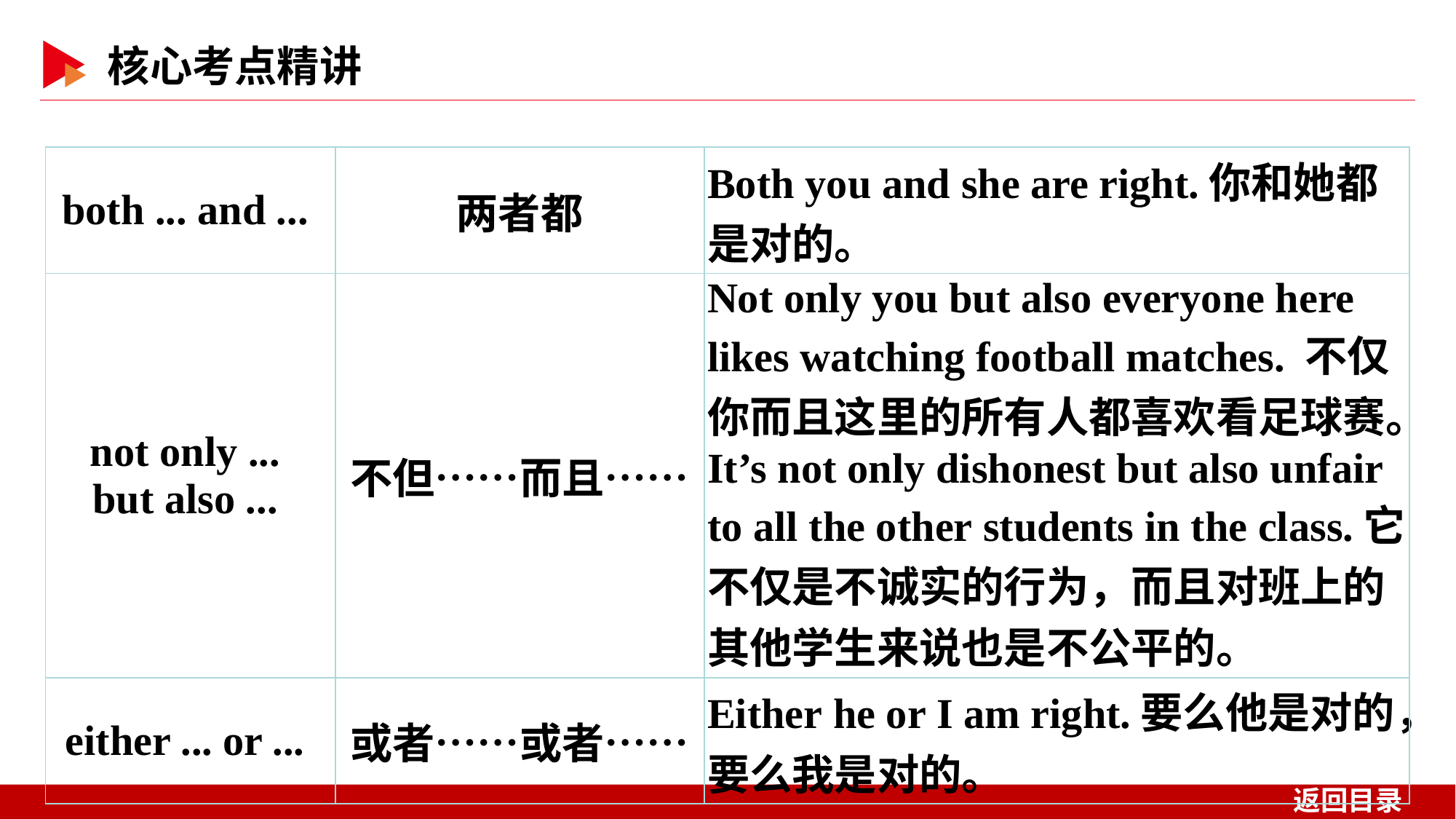

| both ... and ... | 两者都 | Both you and she are right.你和她都是对的。 |
| --- | --- | --- |
| not only ... but also ... | 不但……而且…… | Not only you but also everyone here likes watching football matches. 不仅你而且这里的所有人都喜欢看足球赛。 It’s not only dishonest but also unfair to all the other students in the class.它不仅是不诚实的行为，而且对班上的其他学生来说也是不公平的。 |
| either ... or ... | 或者……或者…… | Either he or I am right.要么他是对的，要么我是对的。 |